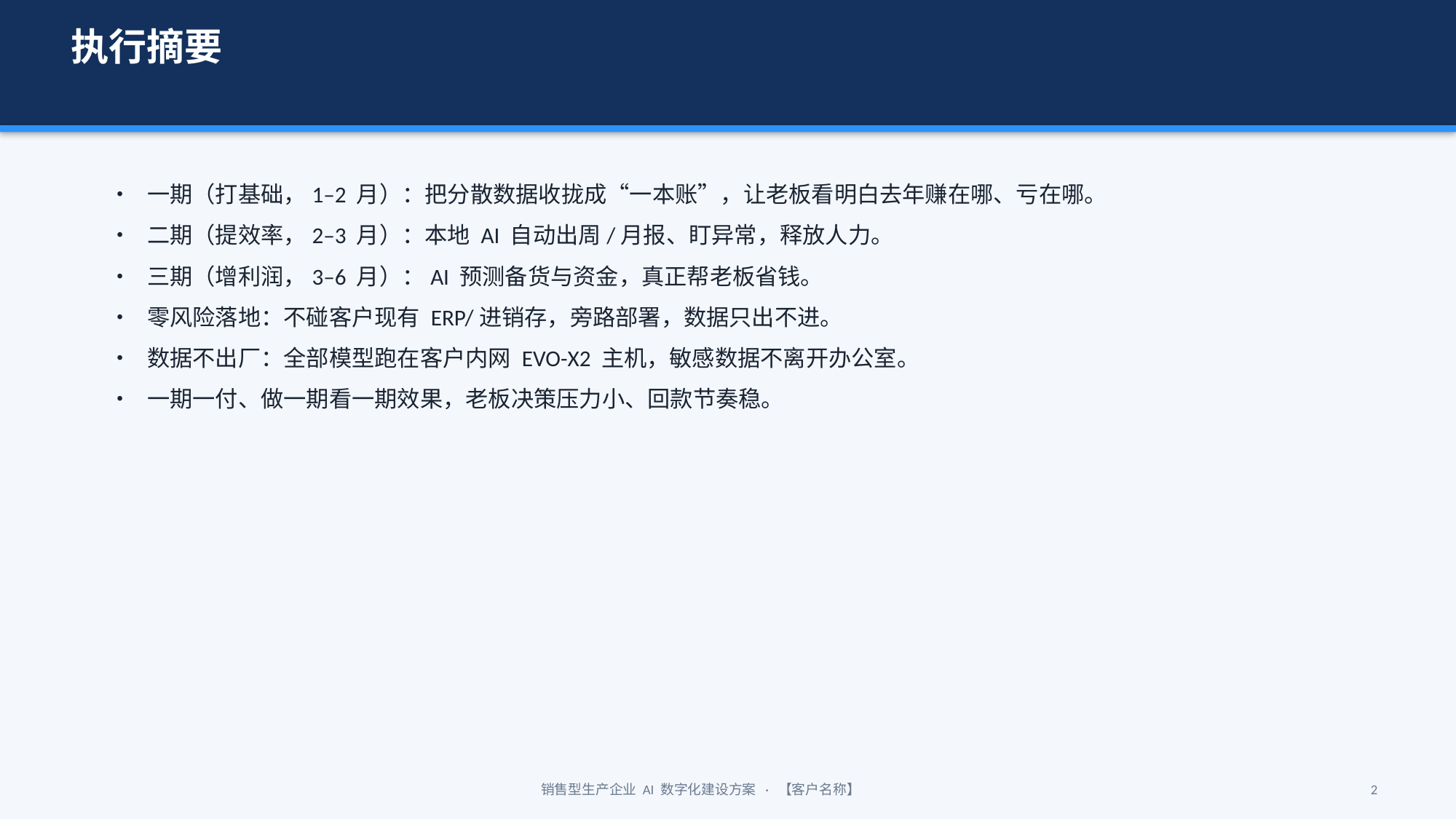

执行摘要

•  一期（打基础，1–2 月）：把分散数据收拢成“一本账”，让老板看明白去年赚在哪、亏在哪。
•  二期（提效率，2–3 月）：本地 AI 自动出周/月报、盯异常，释放人力。
•  三期（增利润，3–6 月）：AI 预测备货与资金，真正帮老板省钱。
•  零风险落地：不碰客户现有 ERP/进销存，旁路部署，数据只出不进。
•  数据不出厂：全部模型跑在客户内网 EVO-X2 主机，敏感数据不离开办公室。
•  一期一付、做一期看一期效果，老板决策压力小、回款节奏稳。
销售型生产企业 AI 数字化建设方案  ·  【客户名称】
2